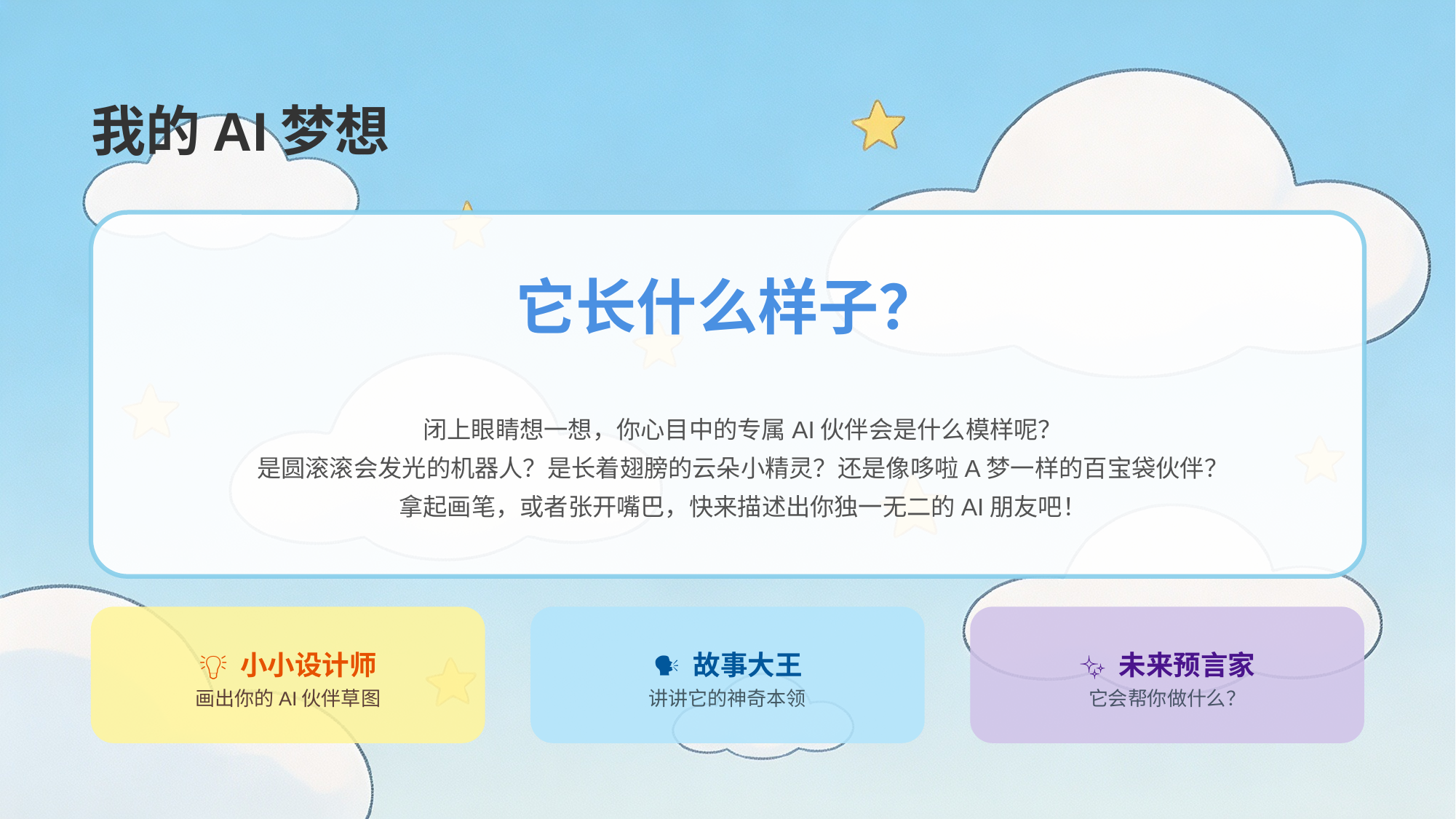

我的AI梦想

它长什么样子？
闭上眼睛想一想，你心目中的专属AI伙伴会是什么模样呢？
是圆滚滚会发光的机器人？是长着翅膀的云朵小精灵？还是像哆啦A梦一样的百宝袋伙伴？
拿起画笔，或者张开嘴巴，快来描述出你独一无二的AI朋友吧！

💡 小小设计师
画出你的AI伙伴草图
🗣️ 故事大王
讲讲它的神奇本领
✨ 未来预言家
它会帮你做什么？